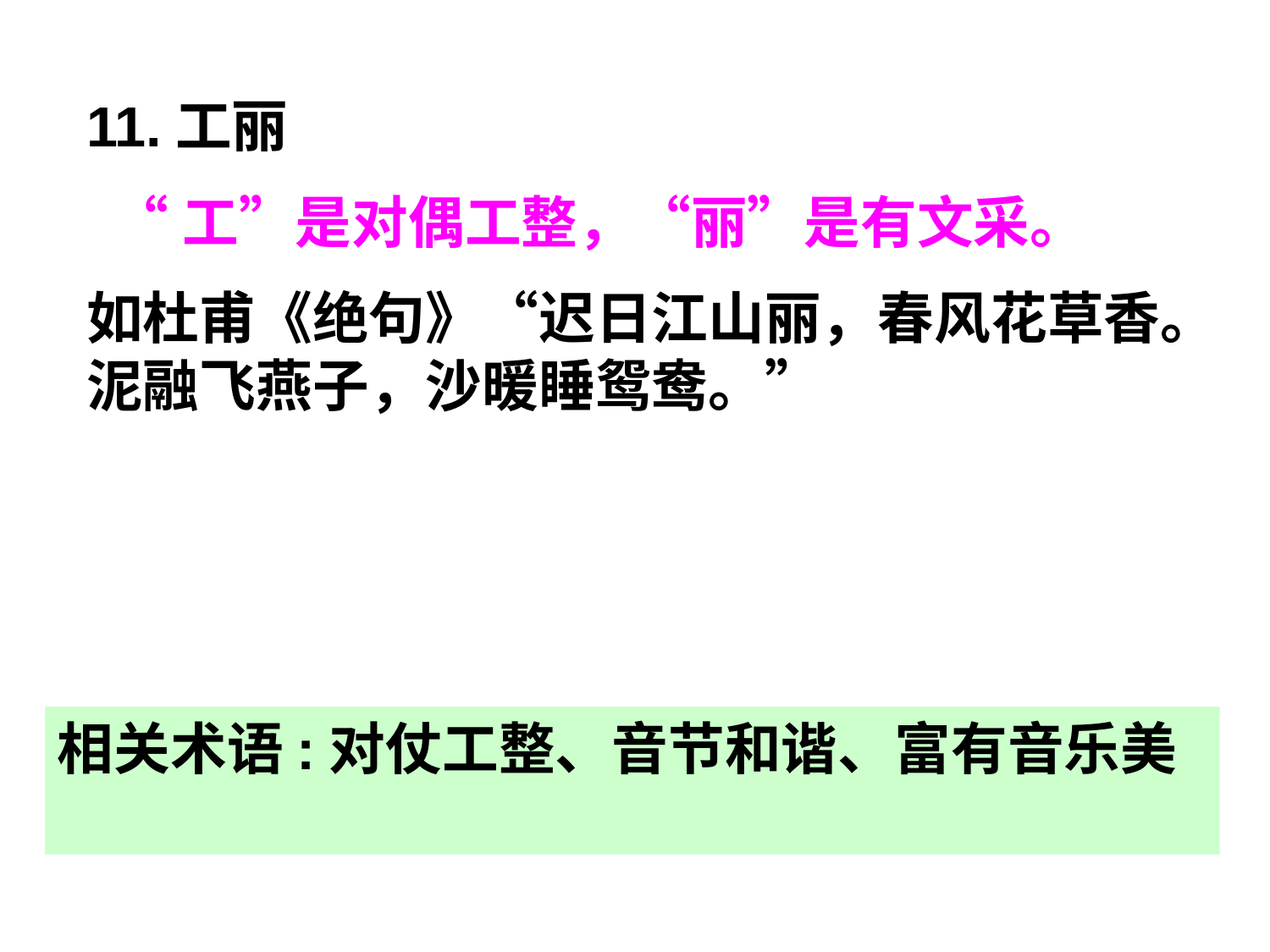

11.工丽
  “工”是对偶工整，“丽”是有文采。
如杜甫《绝句》“迟日江山丽，春风花草香。泥融飞燕子，沙暖睡鸳鸯。”
相关术语:对仗工整、音节和谐、富有音乐美